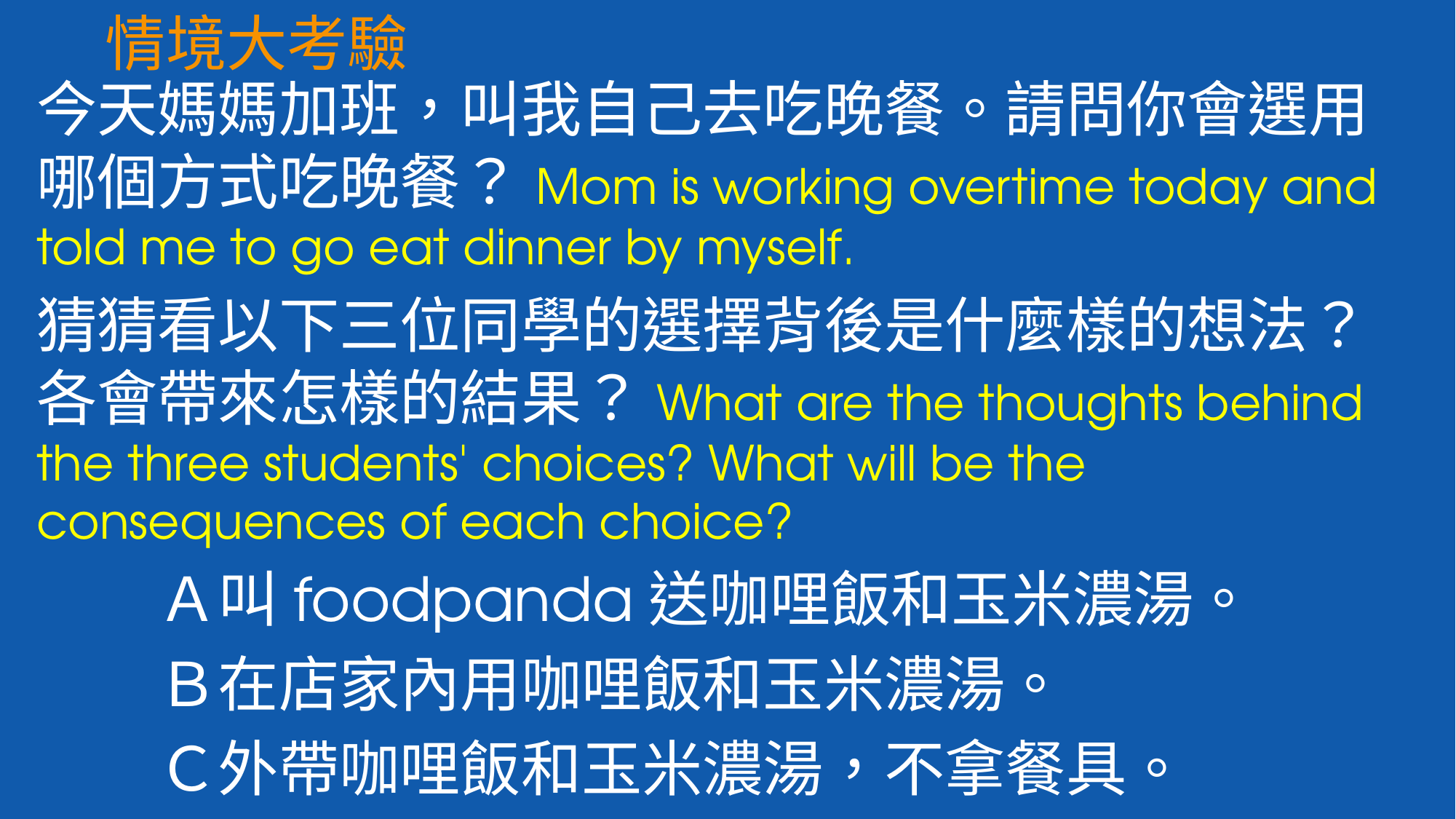

情境大考驗
今天媽媽加班，叫我自己去吃晚餐。請問你會選用哪個方式吃晚餐？Mom is working overtime today and told me to go eat dinner by myself.
猜猜看以下三位同學的選擇背後是什麼樣的想法？各會帶來怎樣的結果？What are the thoughts behind the three students' choices? What will be the consequences of each choice?
　　Ａ叫foodpanda送咖哩飯和玉米濃湯。
　　Ｂ在店家內用咖哩飯和玉米濃湯。
　　Ｃ外帶咖哩飯和玉米濃湯，不拿餐具。